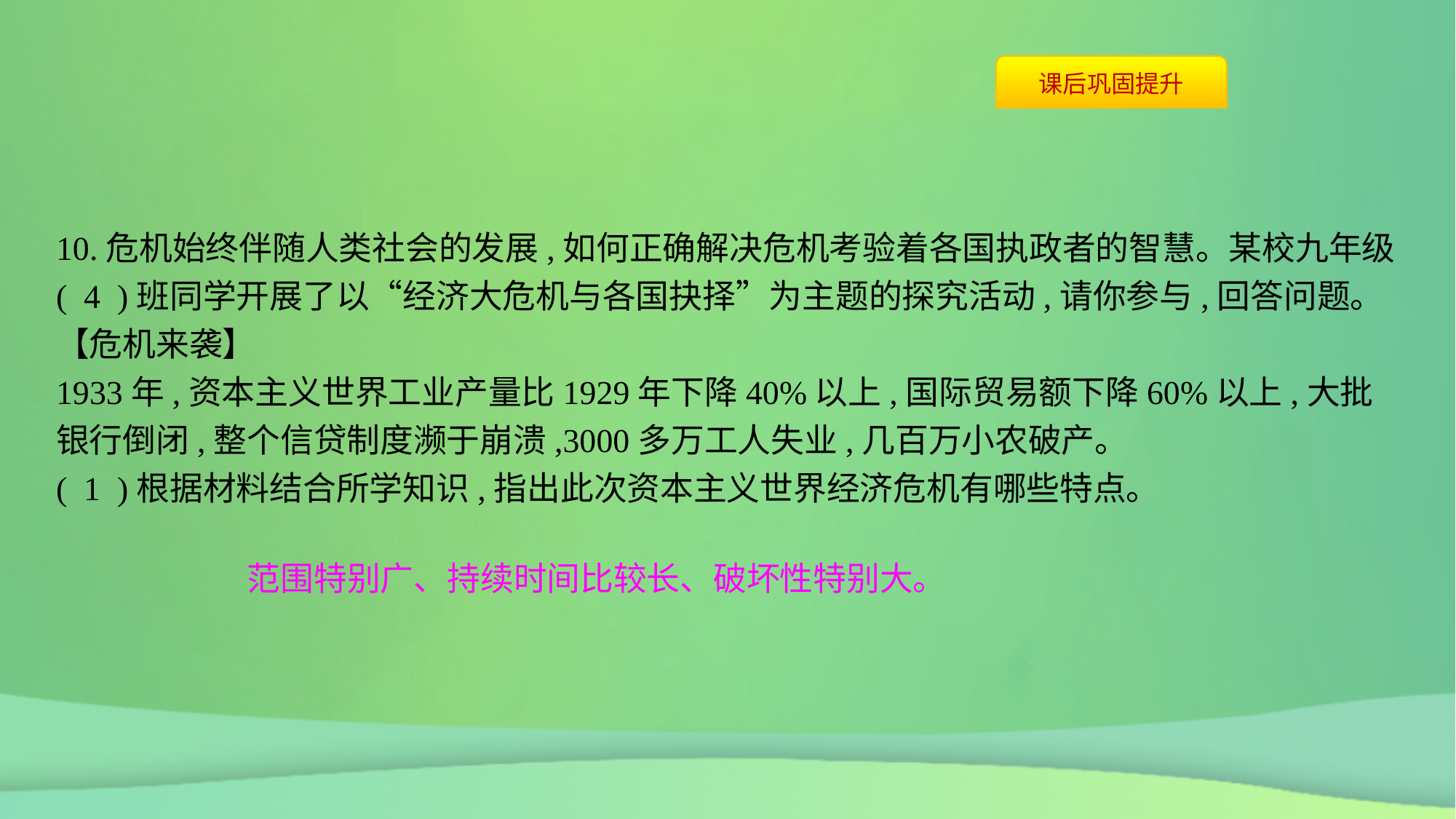

10.危机始终伴随人类社会的发展,如何正确解决危机考验着各国执政者的智慧。某校九年级(  4  )班同学开展了以“经济大危机与各国抉择”为主题的探究活动,请你参与,回答问题。
【危机来袭】
1933年,资本主义世界工业产量比1929年下降40%以上,国际贸易额下降60%以上,大批银行倒闭,整个信贷制度濒于崩溃,3000多万工人失业,几百万小农破产。
(  1  )根据材料结合所学知识,指出此次资本主义世界经济危机有哪些特点。
范围特别广、持续时间比较长、破坏性特别大。